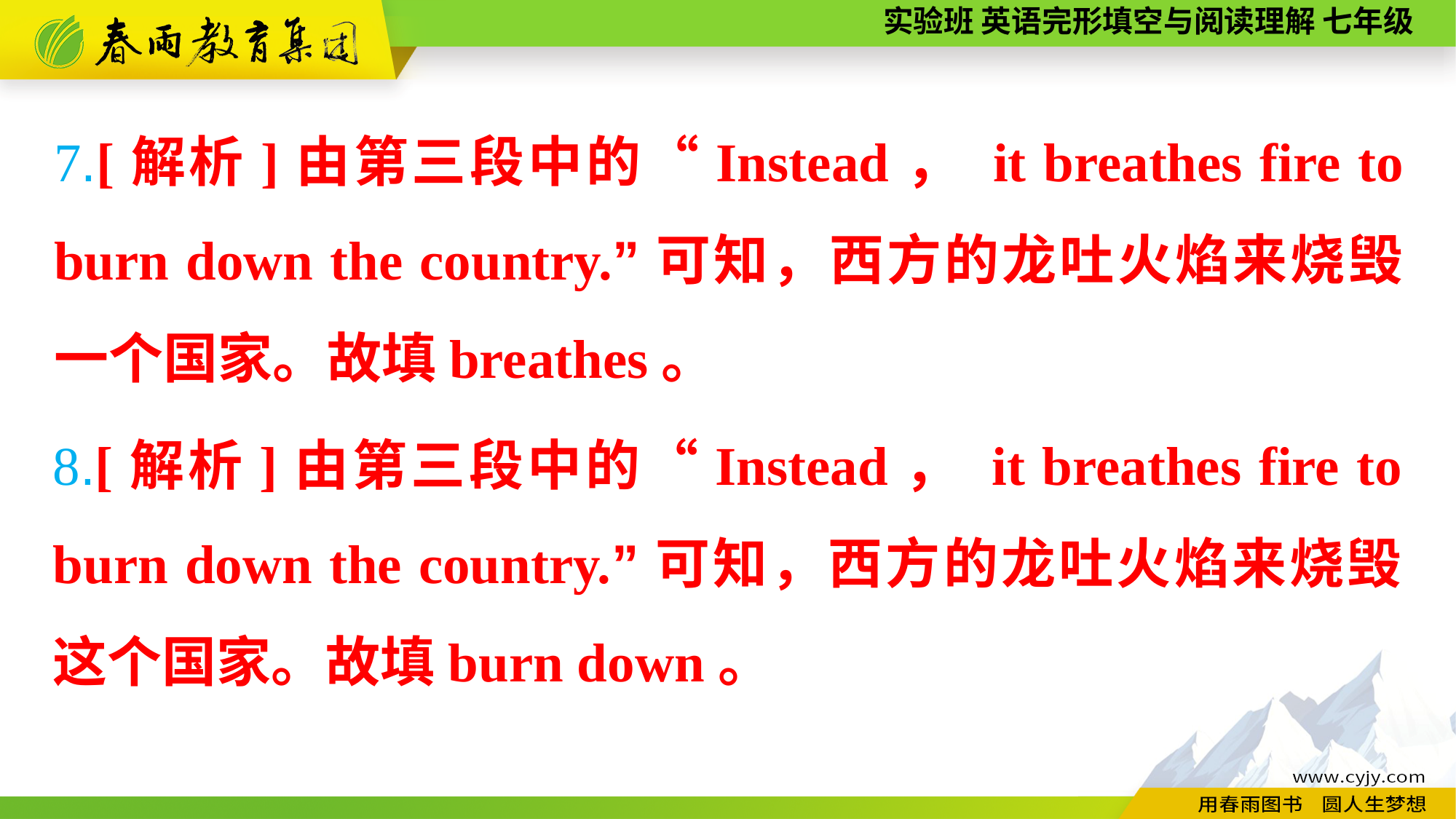

7.[解析]由第三段中的“Instead， it breathes fire to burn down the country.”可知，西方的龙吐火焰来烧毁一个国家。故填breathes。
8.[解析]由第三段中的“Instead， it breathes fire to burn down the country.”可知，西方的龙吐火焰来烧毁这个国家。故填burn down。